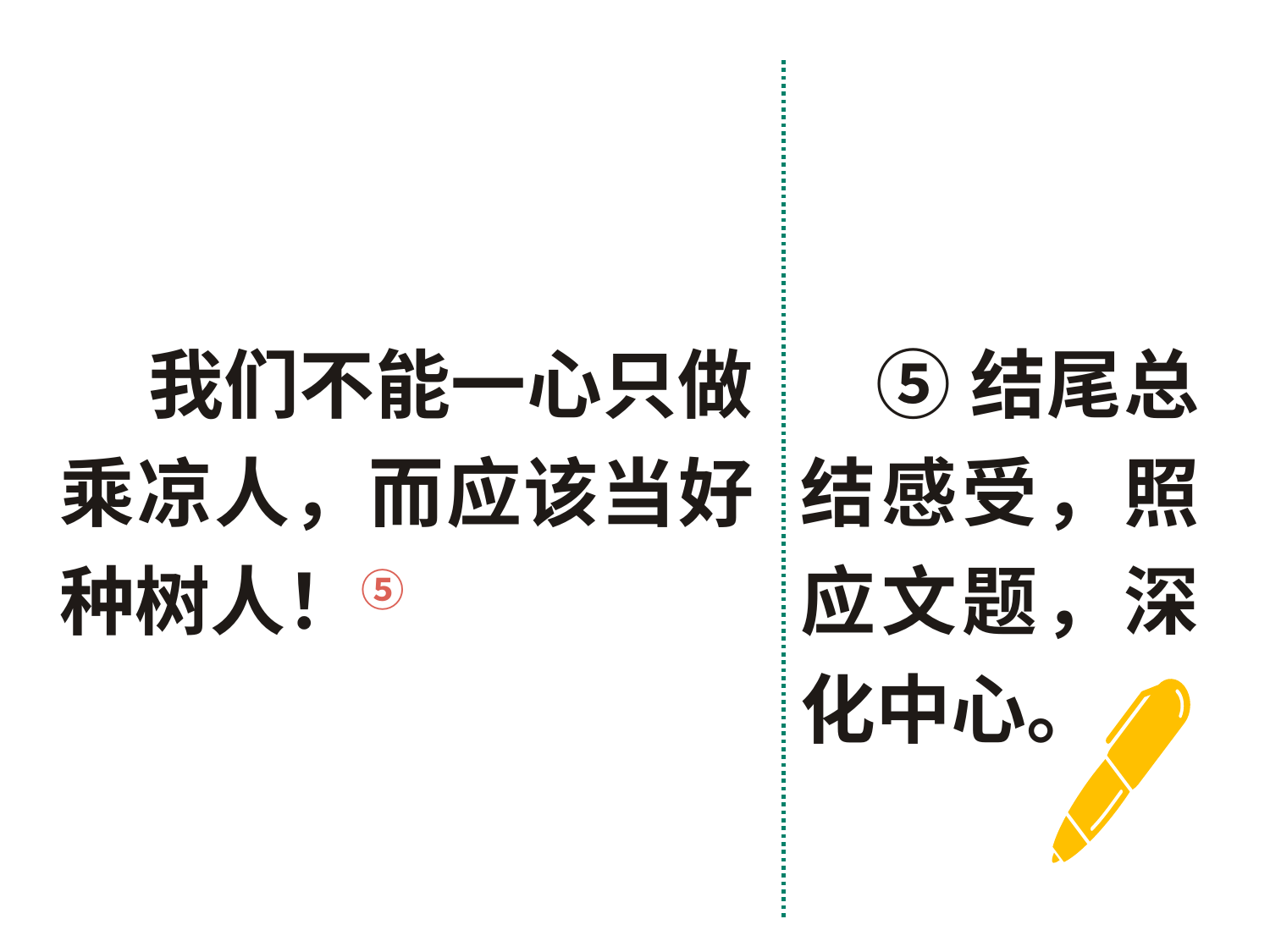

我们不能一心只做乘凉人，而应该当好种树人！⑤
    ⑤结尾总结感受，照应文题，深化中心。